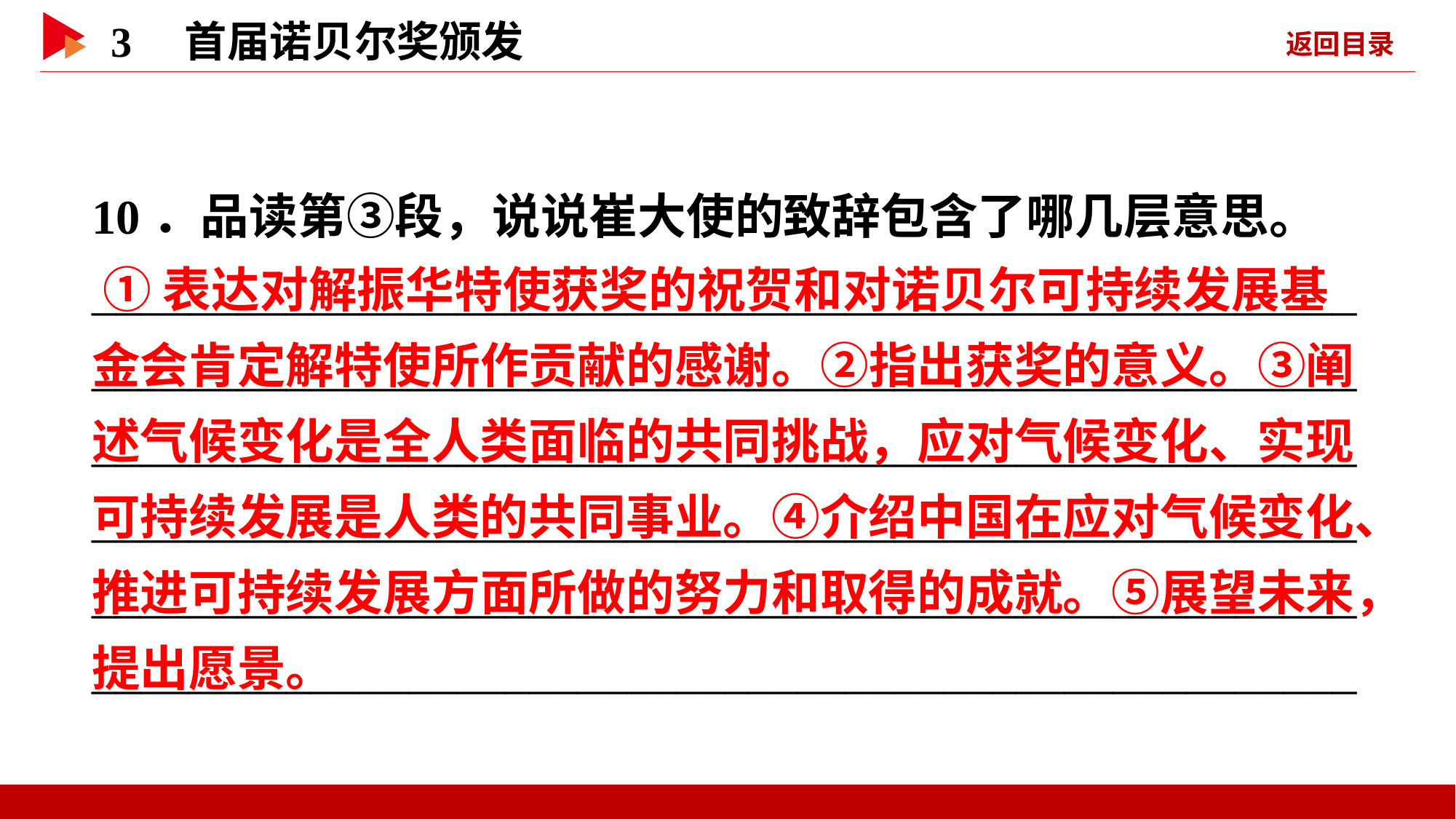

10．品读第③段，说说崔大使的致辞包含了哪几层意思。
________________________________________________________________________________________________________________________________________________________________________________________________________________________________________________________________________________________________________________________
 ①表达对解振华特使获奖的祝贺和对诺贝尔可持续发展基金会肯定解特使所作贡献的感谢。②指出获奖的意义。③阐述气候变化是全人类面临的共同挑战，应对气候变化、实现可持续发展是人类的共同事业。④介绍中国在应对气候变化、推进可持续发展方面所做的努力和取得的成就。⑤展望未来，提出愿景。